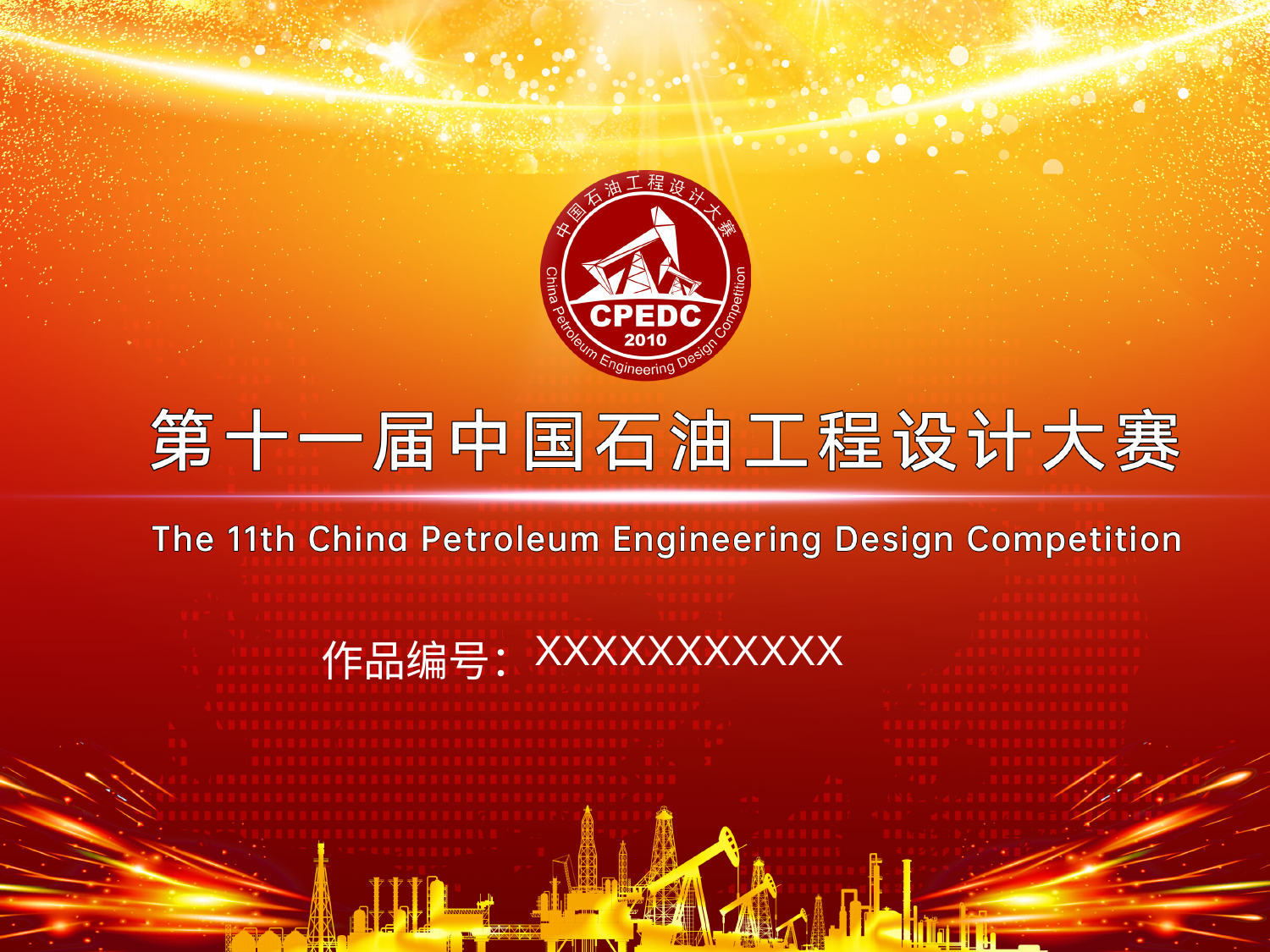

| 作品编号： | XXXXXXXXXXX |
| --- | --- |